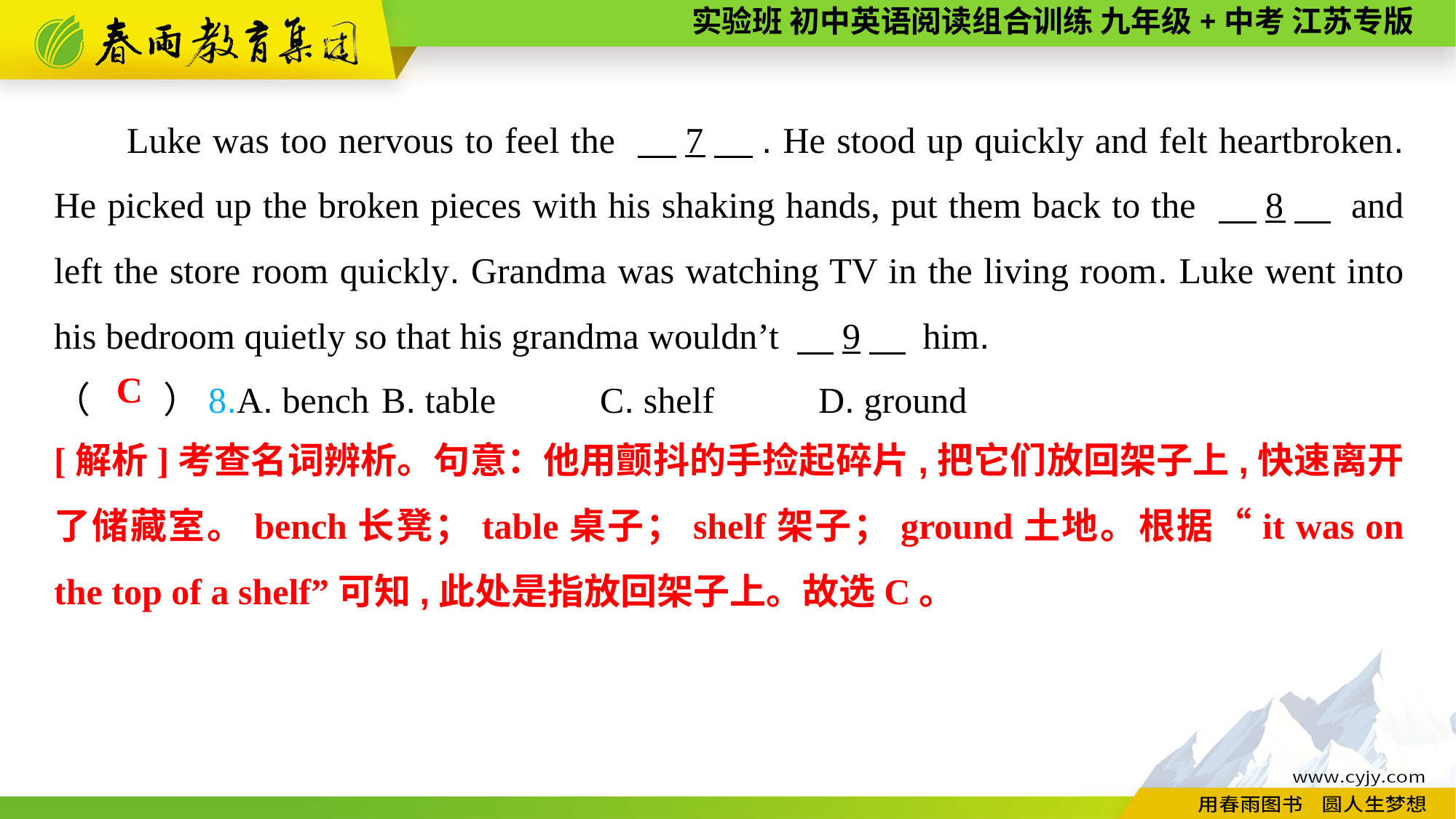

Luke was too nervous to feel the 　7　. He stood up quickly and felt heartbroken. He picked up the broken pieces with his shaking hands, put them back to the 　8　 and left the store room quickly. Grandma was watching TV in the living room. Luke went into his bedroom quietly so that his grandma wouldn’t 　9　 him.
（　　）8.A. bench	B. table	C. shelf	D. ground
C
[解析]考查名词辨析。句意：他用颤抖的手捡起碎片,把它们放回架子上,快速离开了储藏室。bench长凳；table桌子；shelf架子；ground土地。根据“it was on the top of a shelf”可知,此处是指放回架子上。故选C。